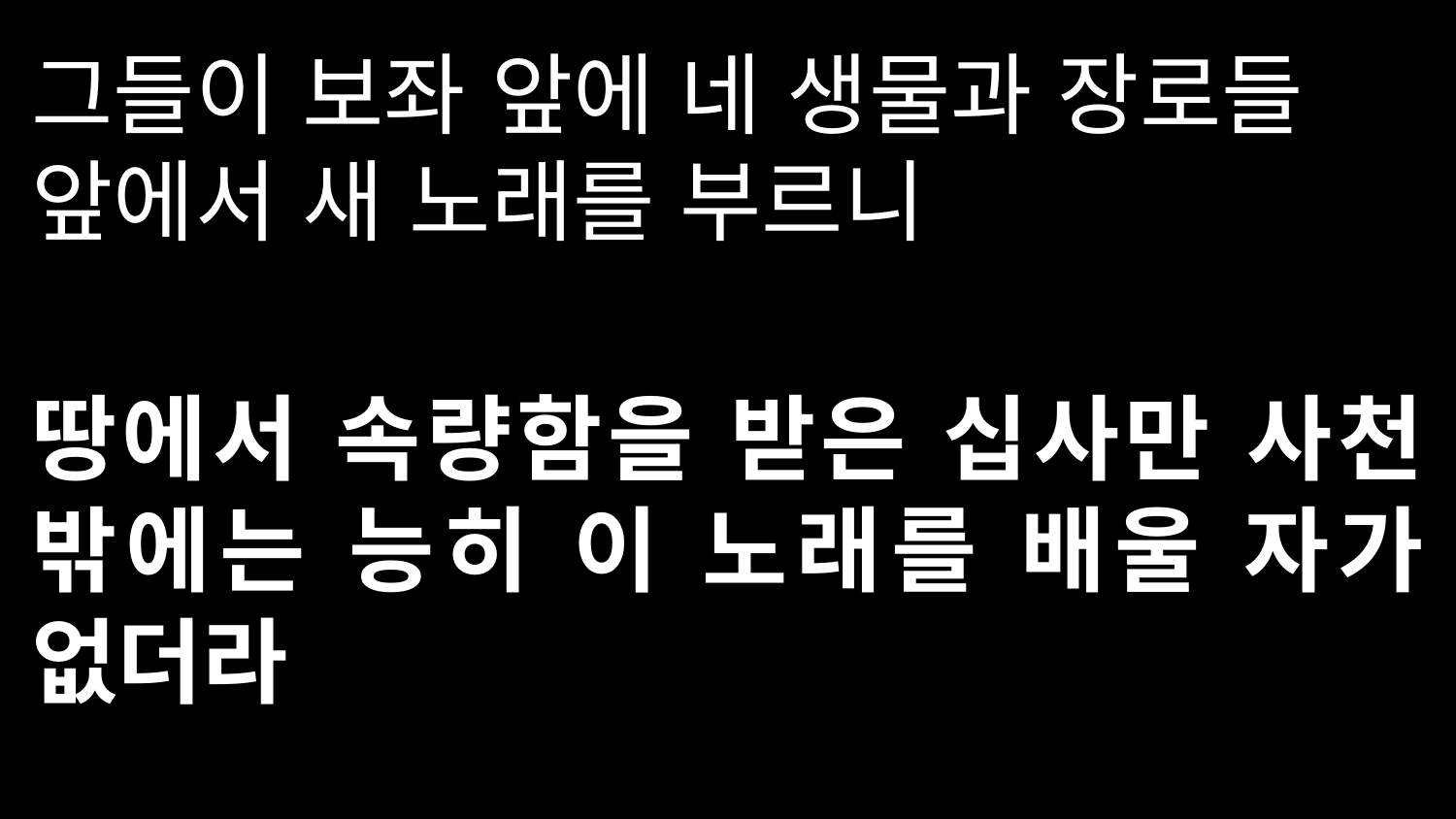

그들이 보좌 앞에 네 생물과 장로들 앞에서 새 노래를 부르니
땅에서 속량함을 받은 십사만 사천 밖에는 능히 이 노래를 배울 자가 없더라